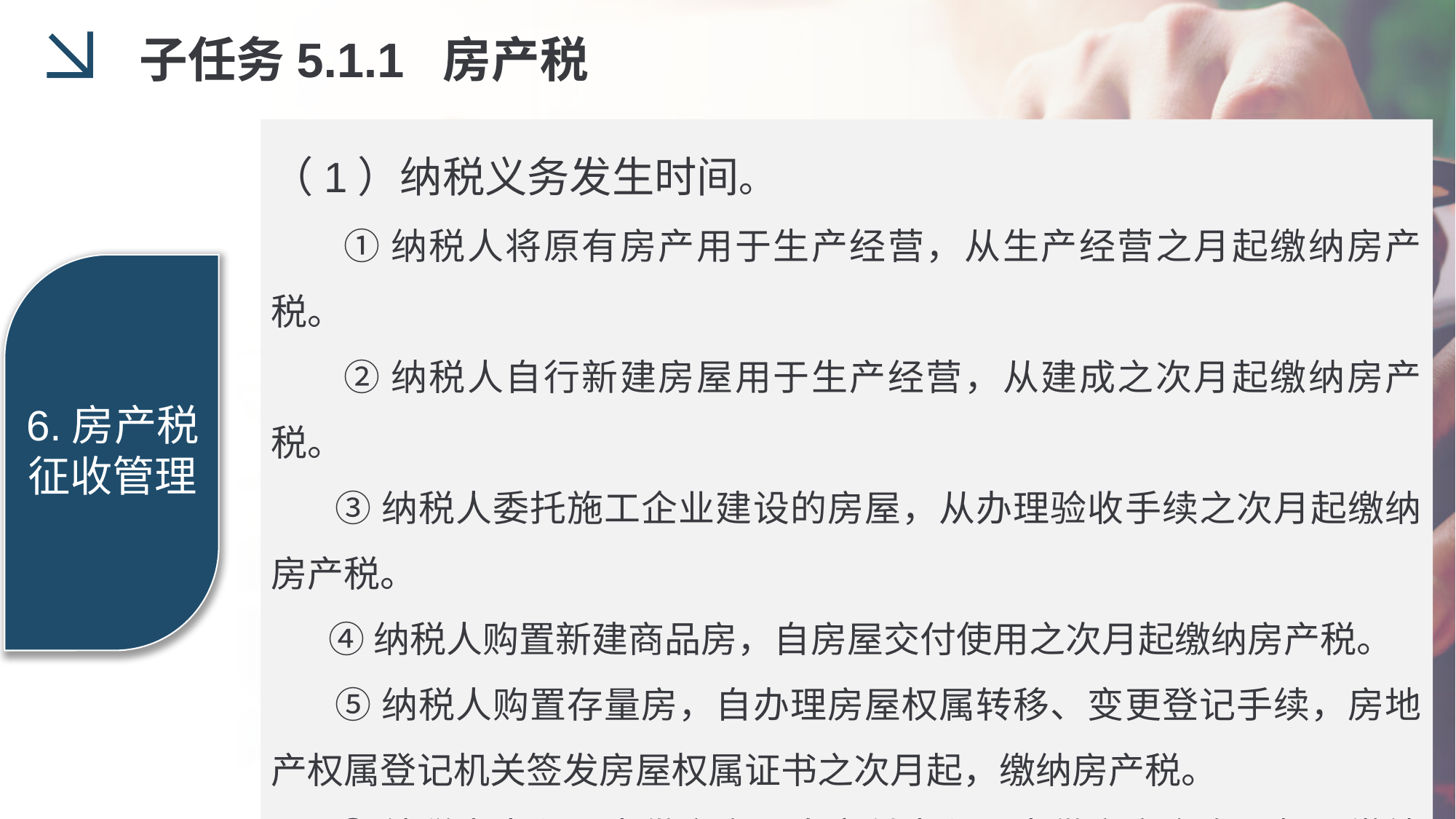

子任务5.1.1  房产税

（1）纳税义务发生时间。
       ①纳税人将原有房产用于生产经营，从生产经营之月起缴纳房产税。
       ②纳税人自行新建房屋用于生产经营，从建成之次月起缴纳房产税。
       ③纳税人委托施工企业建设的房屋，从办理验收手续之次月起缴纳房产税。
       ④纳税人购置新建商品房，自房屋交付使用之次月起缴纳房产税。
       ⑤纳税人购置存量房，自办理房屋权属转移、变更登记手续，房地产权属登记机关签发房屋权属证书之次月起，缴纳房产税。
       ⑥纳税人出租、出借房产，自交付出租、出借房产之次月起，缴纳房产税。

6.房产税征收管理